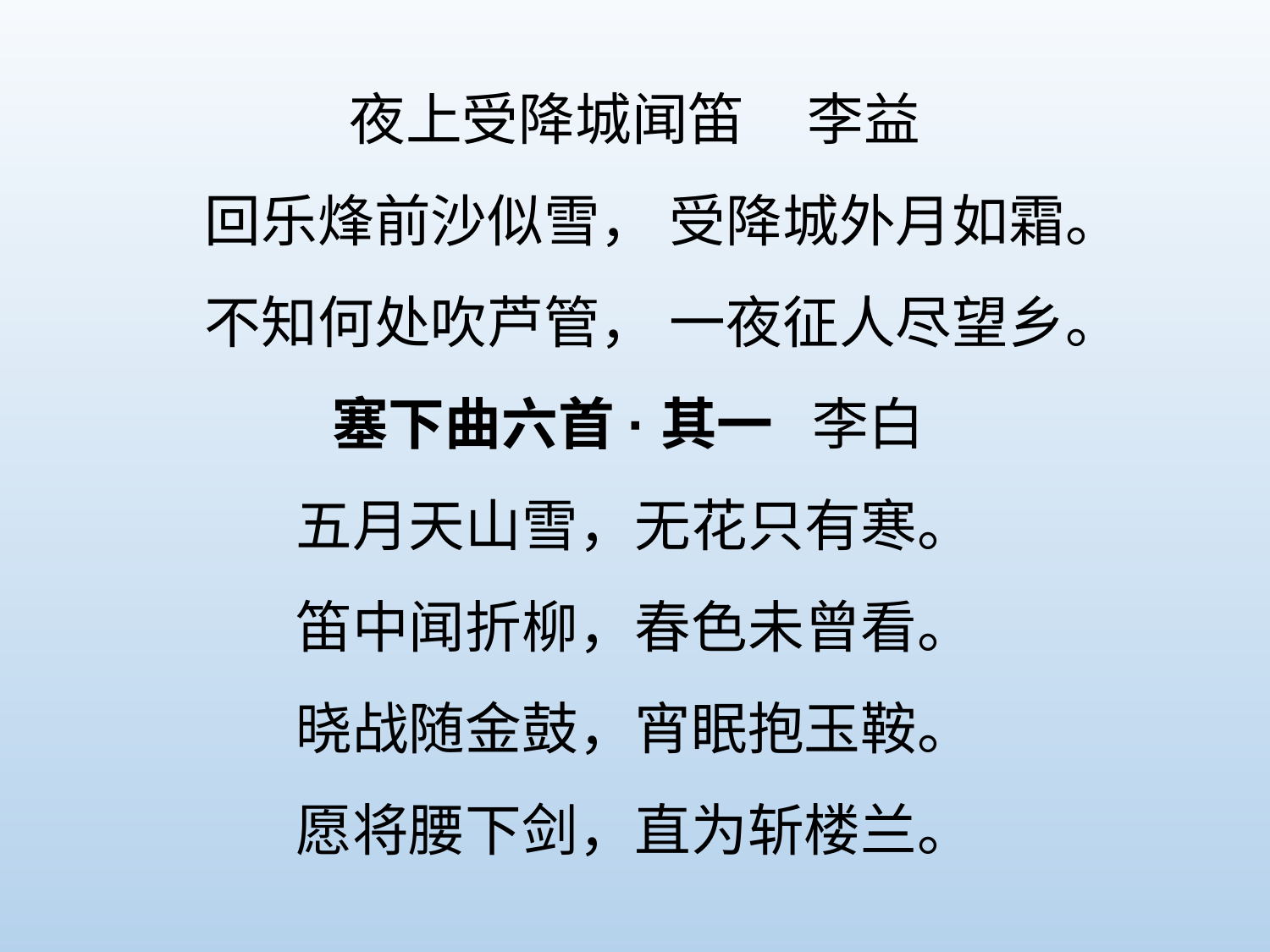

夜上受降城闻笛    李益
回乐烽前沙似雪， 受降城外月如霜。
不知何处吹芦管， 一夜征人尽望乡。
塞下曲六首·其一   李白
五月天山雪，无花只有寒。
笛中闻折柳，春色未曾看。
晓战随金鼓，宵眠抱玉鞍。
愿将腰下剑，直为斩楼兰。